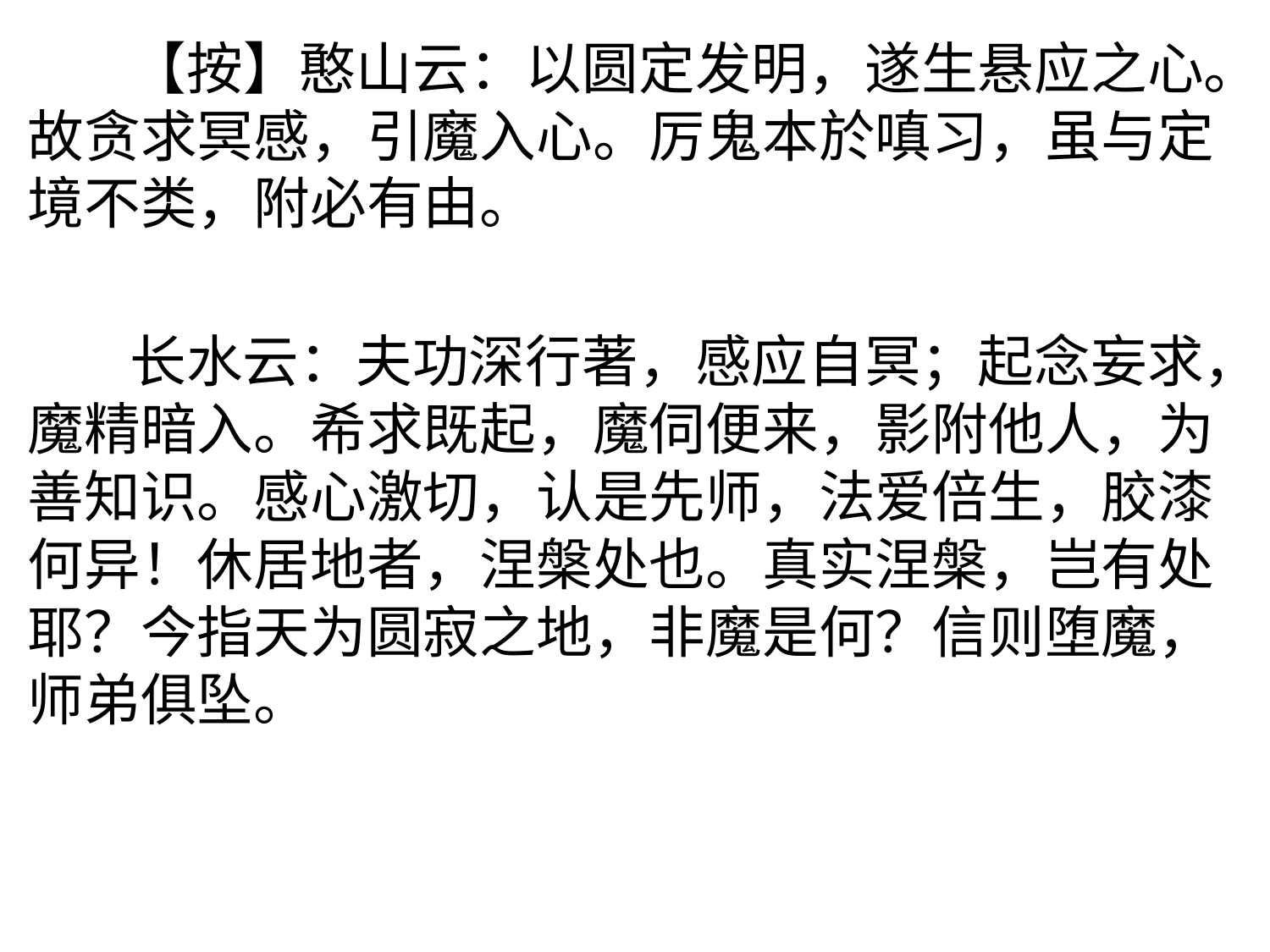

【按】憨山云：以圆定发明，遂生悬应之心。故贪求冥感，引魔入心。厉鬼本於嗔习，虽与定境不类，附必有由。

       长水云：夫功深行著，感应自冥；起念妄求，魔精暗入。希求既起，魔伺便来，影附他人，为善知识。感心激切，认是先师，法爱倍生，胶漆何异！休居地者，涅槃处也。真实涅槃，岂有处耶？今指天为圆寂之地，非魔是何？信则堕魔，师弟俱坠。